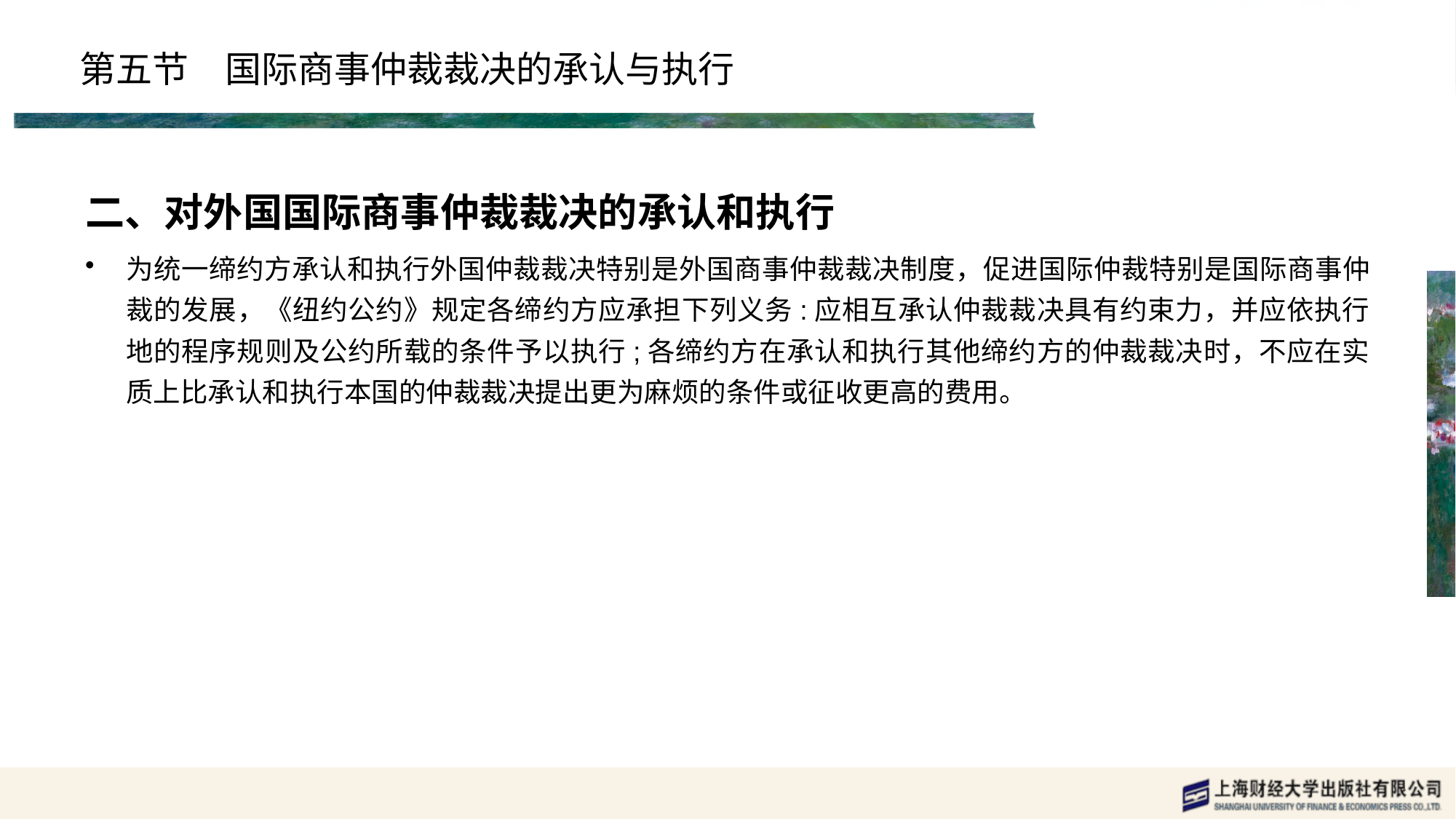

# 第五节　国际商事仲裁裁决的承认与执行
二、对外国国际商事仲裁裁决的承认和执行
为统一缔约方承认和执行外国仲裁裁决特别是外国商事仲裁裁决制度，促进国际仲裁特别是国际商事仲裁的发展，《纽约公约》规定各缔约方应承担下列义务:应相互承认仲裁裁决具有约束力，并应依执行地的程序规则及公约所载的条件予以执行;各缔约方在承认和执行其他缔约方的仲裁裁决时，不应在实质上比承认和执行本国的仲裁裁决提出更为麻烦的条件或征收更高的费用。